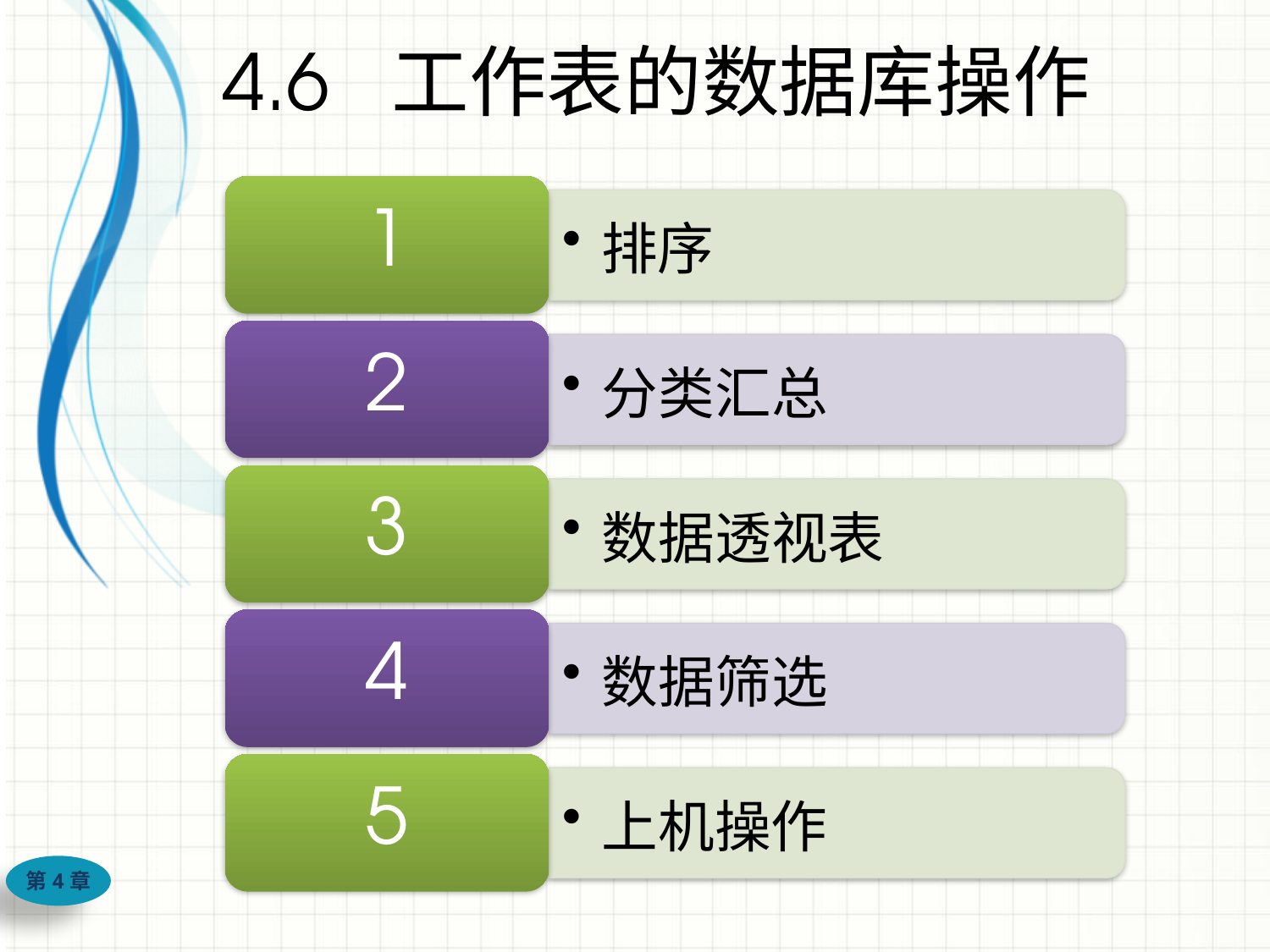

4.6  工作表的数据库操作
1
2
分类汇总
3
数据透视表
排序
4
数据筛选
5
上机操作